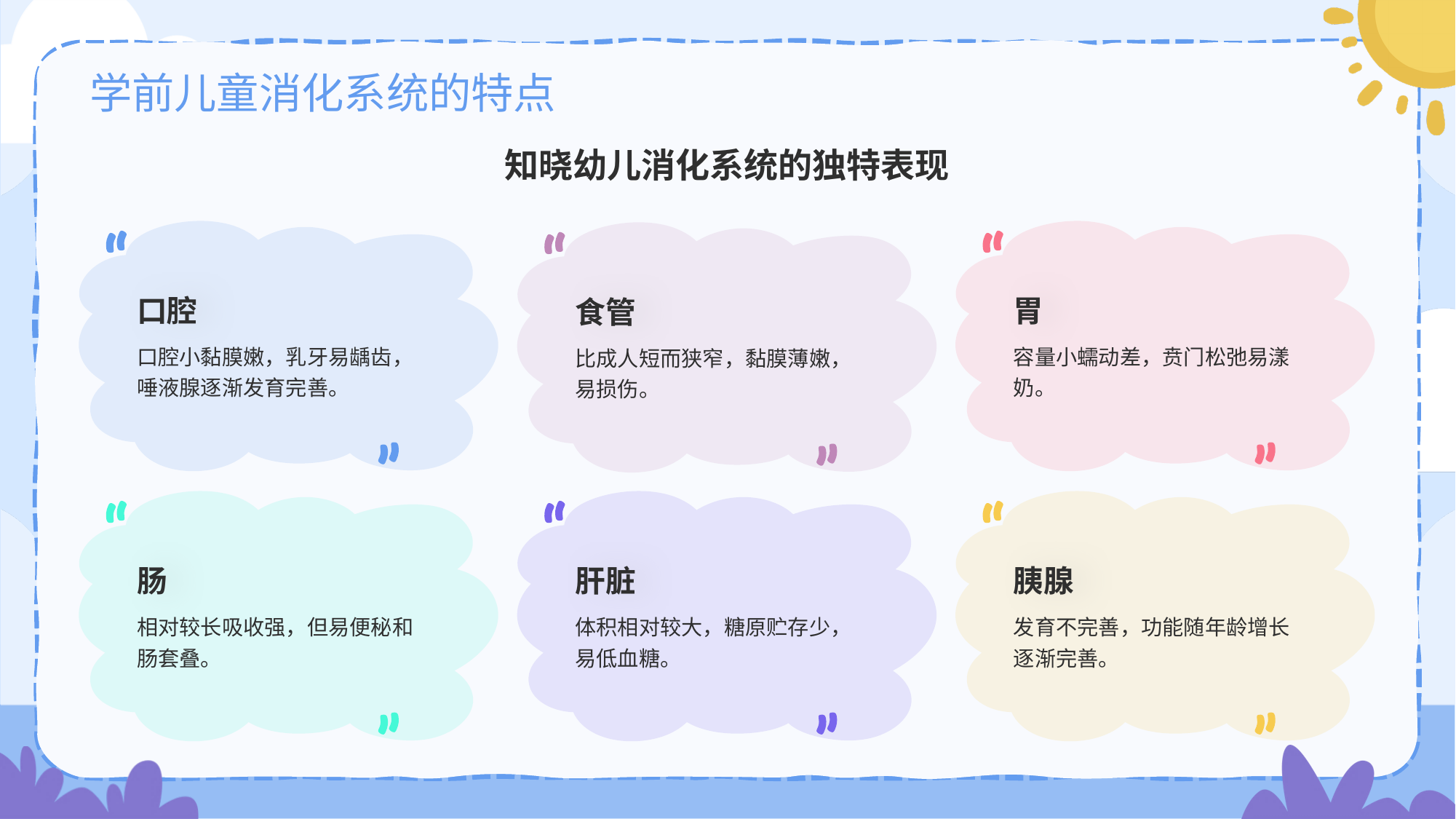

# 学前儿童消化系统的特点
知晓幼儿消化系统的独特表现

胃
容量小蠕动差，贲门松弛易漾奶。

口腔
口腔小黏膜嫩，乳牙易龋齿，唾液腺逐渐发育完善。

食管
比成人短而狭窄，黏膜薄嫩，易损伤。

肠
相对较长吸收强，但易便秘和肠套叠。

肝脏
体积相对较大，糖原贮存少，易低血糖。

胰腺
发育不完善，功能随年龄增长逐渐完善。